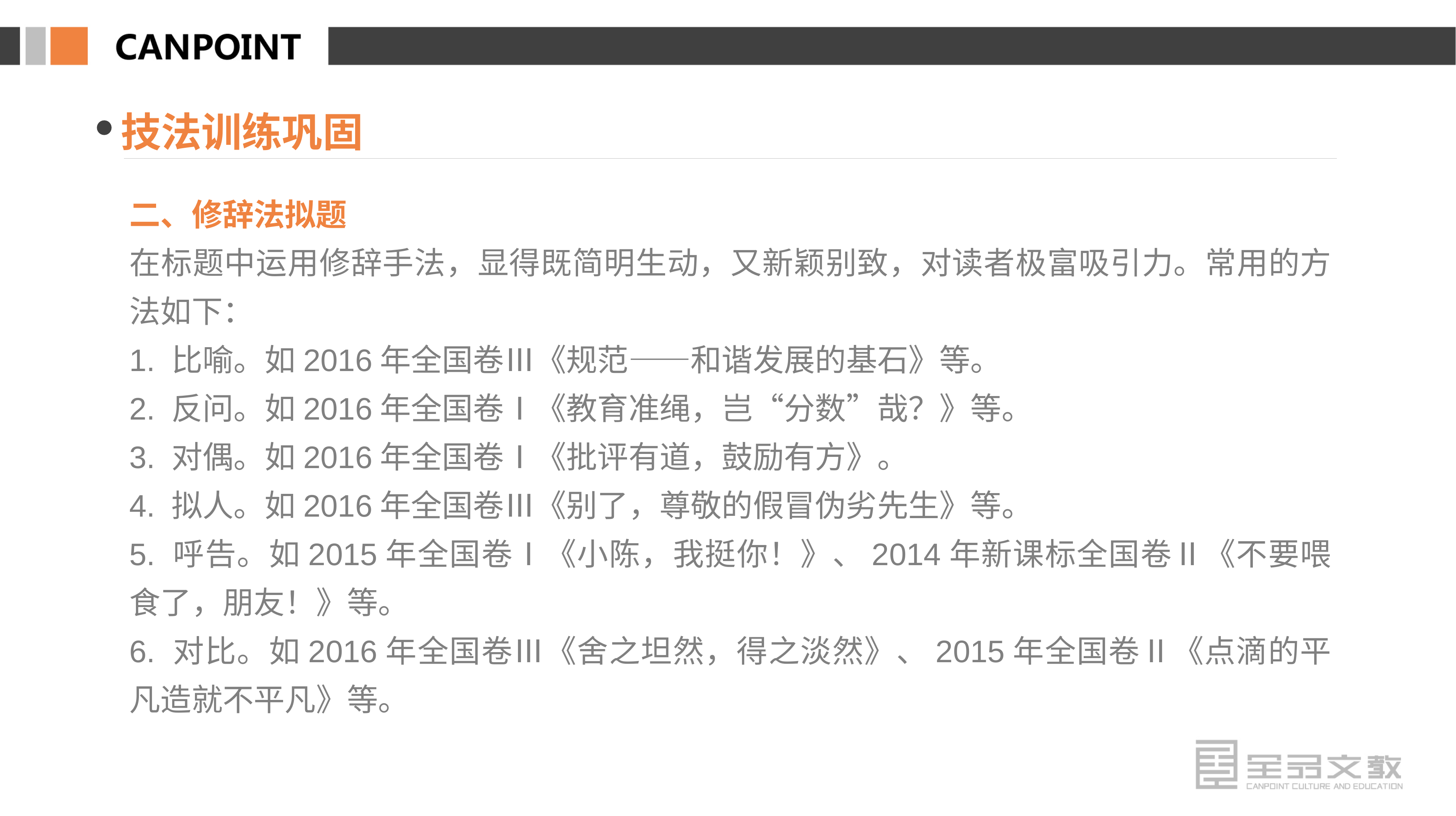

技法训练巩固

二、修辞法拟题
在标题中运用修辞手法，显得既简明生动，又新颖别致，对读者极富吸引力。常用的方法如下：
1. 比喻。如2016年全国卷Ⅲ《规范——和谐发展的基石》等。
2. 反问。如2016年全国卷Ⅰ《教育准绳，岂“分数”哉？》等。
3. 对偶。如2016年全国卷Ⅰ《批评有道，鼓励有方》。
4. 拟人。如2016年全国卷Ⅲ《别了，尊敬的假冒伪劣先生》等。
5. 呼告。如2015年全国卷Ⅰ《小陈，我挺你！》、2014年新课标全国卷Ⅱ《不要喂食了，朋友！》等。
6. 对比。如2016年全国卷Ⅲ《舍之坦然，得之淡然》、2015年全国卷Ⅱ《点滴的平凡造就不平凡》等。